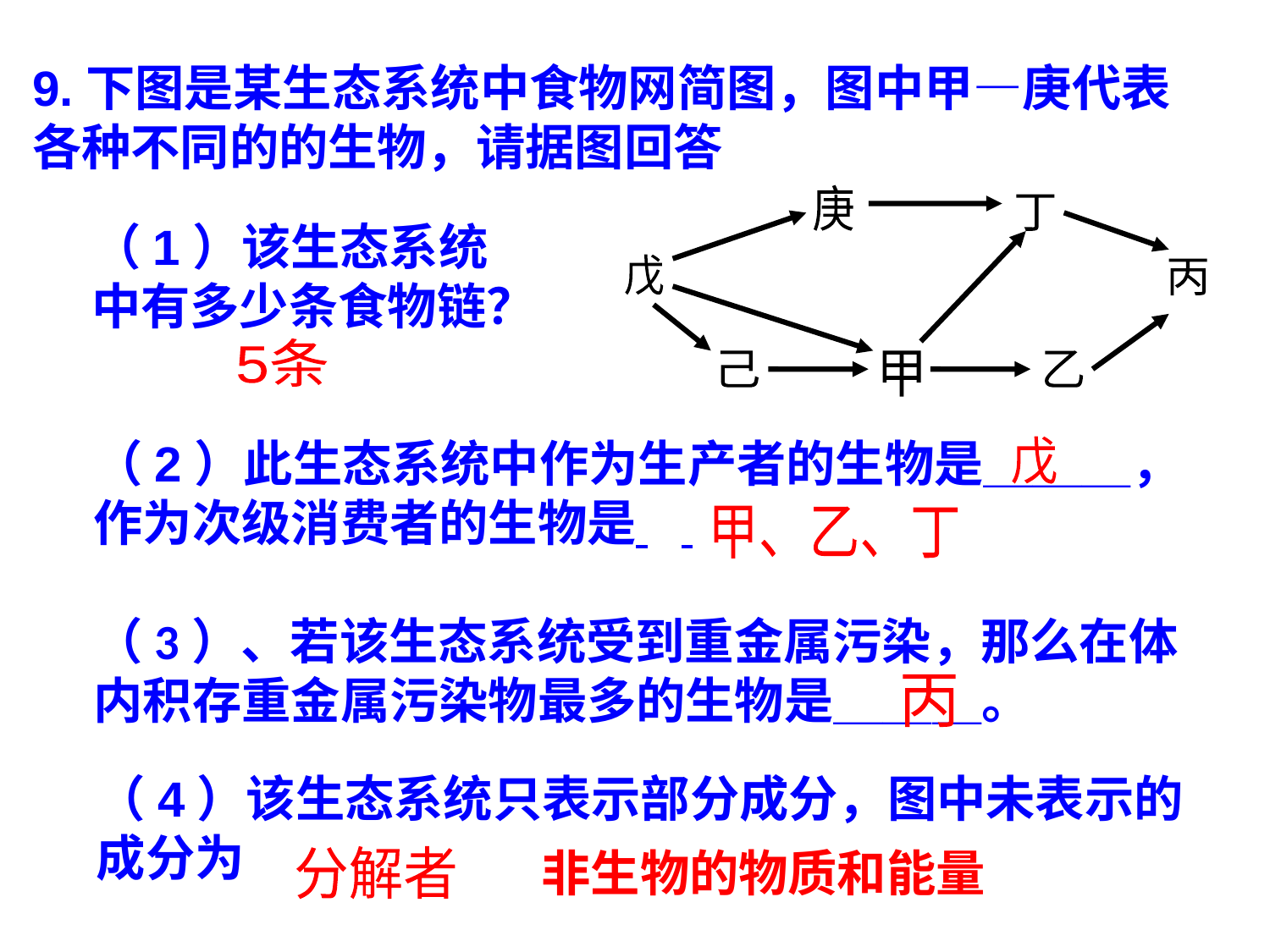

9.下图是某生态系统中食物网简图，图中甲—庚代表各种不同的的生物，请据图回答
庚
丁

戊
丙

己
甲
乙

（1）该生态系统中有多少条食物链？
5条

（2）此生态系统中作为生产者的生物是＿＿＿，作为次级消费者的生物是

（3）、若该生态系统受到重金属污染，那么在体内积存重金属污染物最多的生物是＿＿＿。
戊
甲、乙、丁
丙
（4）该生态系统只表示部分成分，图中未表示的成分为
非生物的物质和能量
分解者